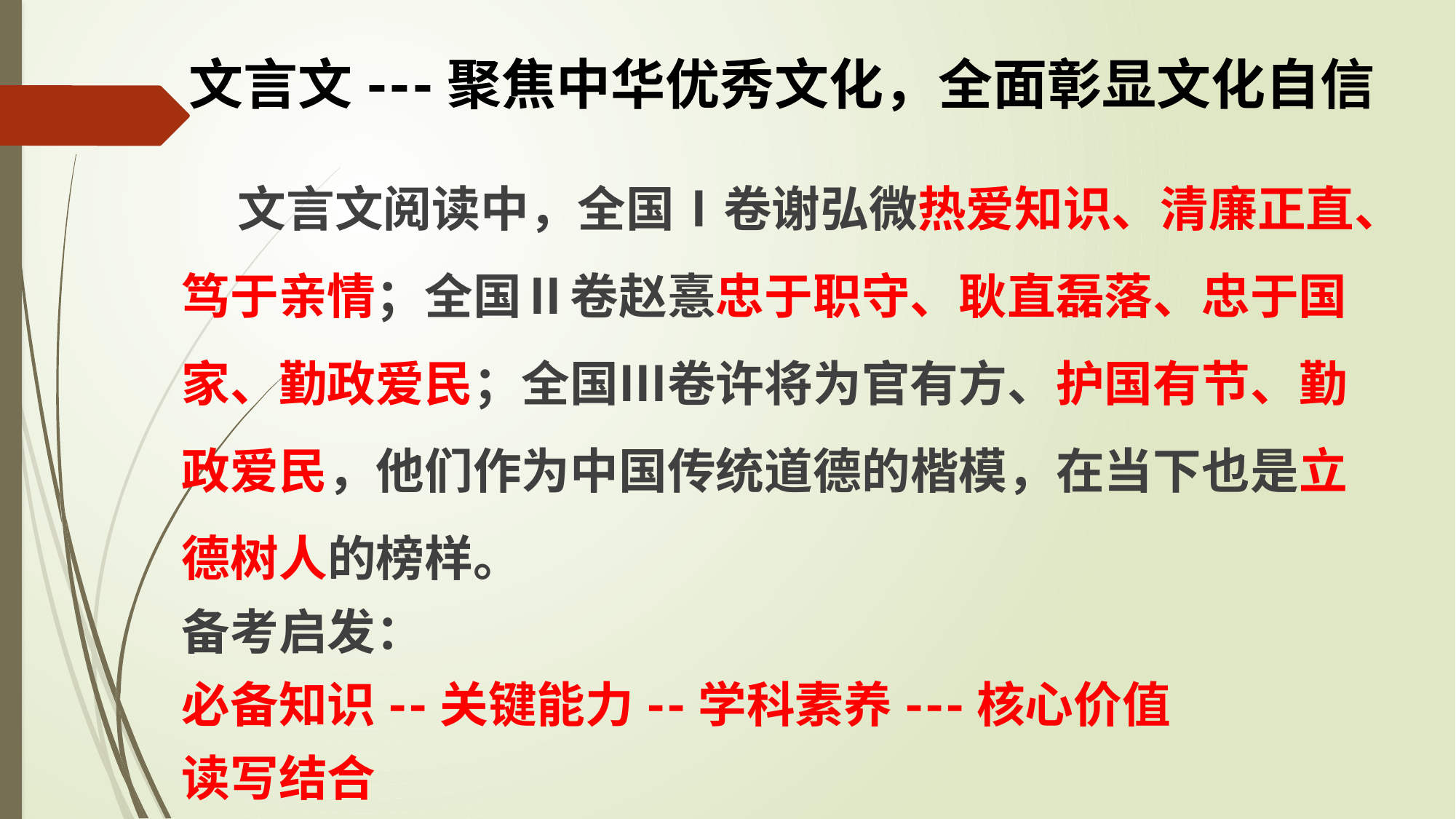

文言文---聚焦中华优秀文化，全面彰显文化自信
    文言文阅读中，全国Ⅰ卷谢弘微热爱知识、清廉正直、笃于亲情；全国Ⅱ卷赵憙忠于职守、耿直磊落、忠于国家、勤政爱民；全国Ⅲ卷许将为官有方、护国有节、勤政爱民，他们作为中国传统道德的楷模，在当下也是立德树人的榜样。
备考启发：
必备知识--关键能力--学科素养---核心价值
读写结合